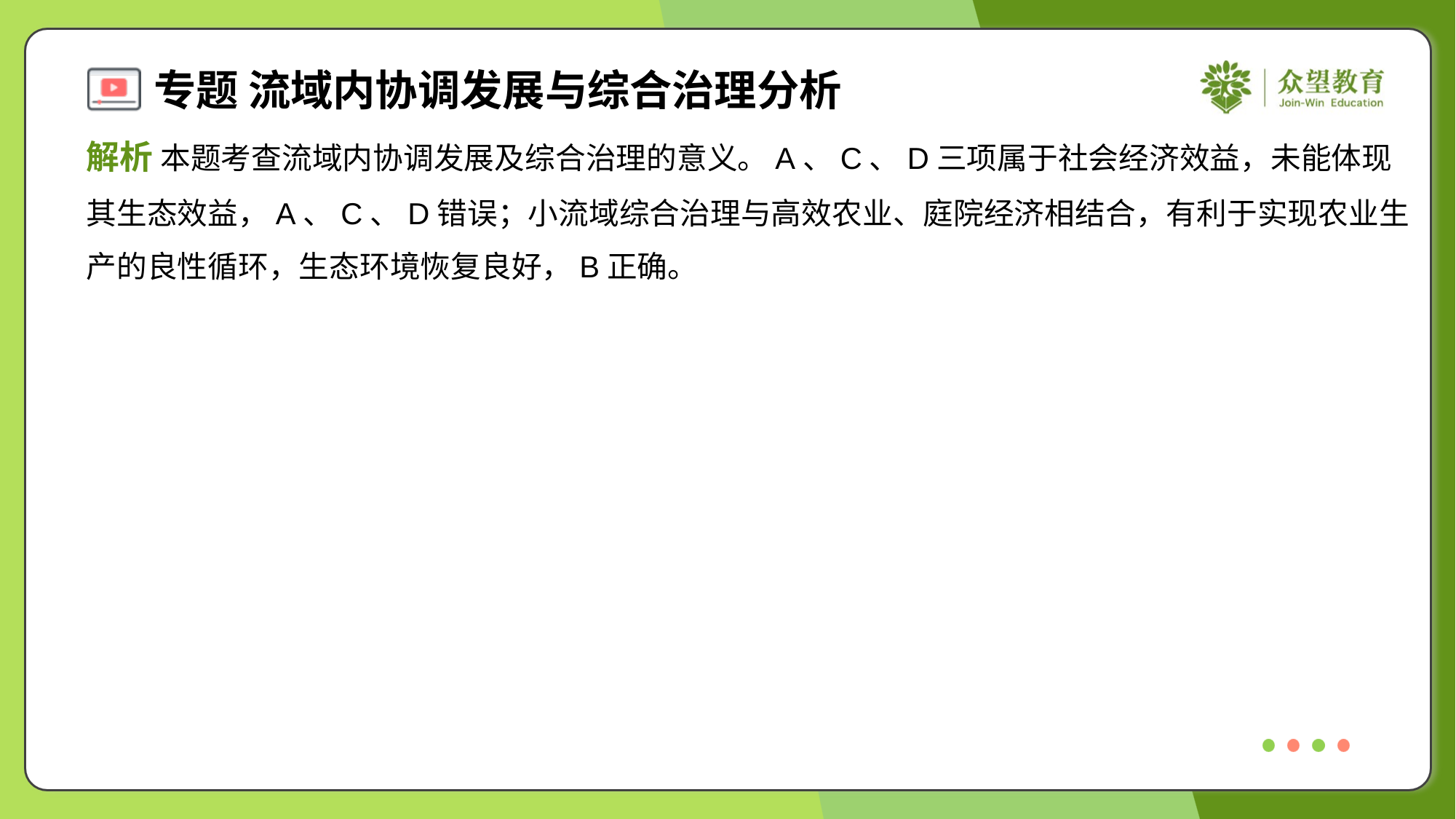

解析 本题考查流域内协调发展及综合治理的意义。A、C、D三项属于社会经济效益，未能体现
其生态效益，A、C、D错误；小流域综合治理与高效农业、庭院经济相结合，有利于实现农业生
产的良性循环，生态环境恢复良好，B正确。